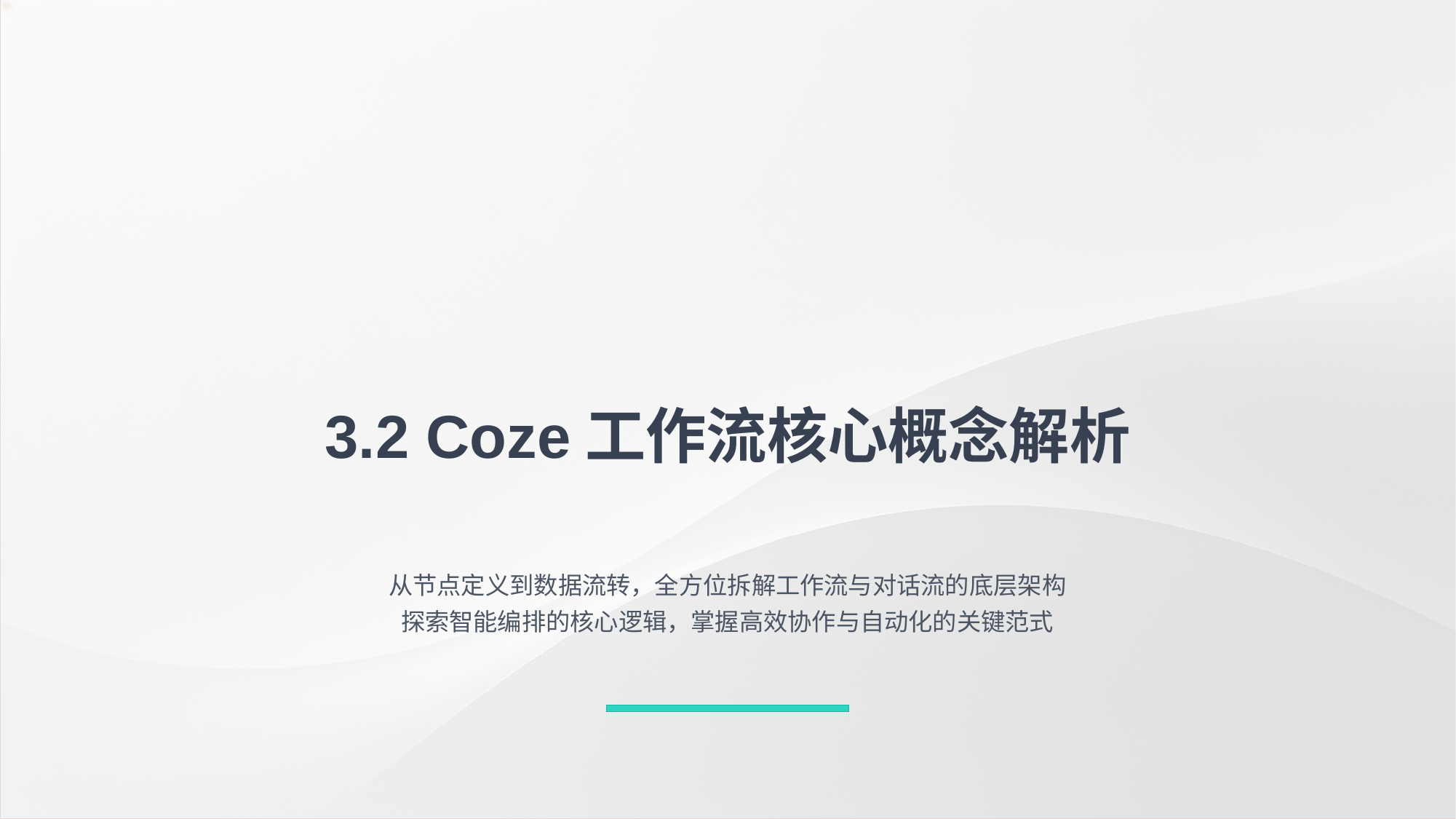

3.2 Coze工作流核心概念解析
从节点定义到数据流转，全方位拆解工作流与对话流的底层架构
探索智能编排的核心逻辑，掌握高效协作与自动化的关键范式